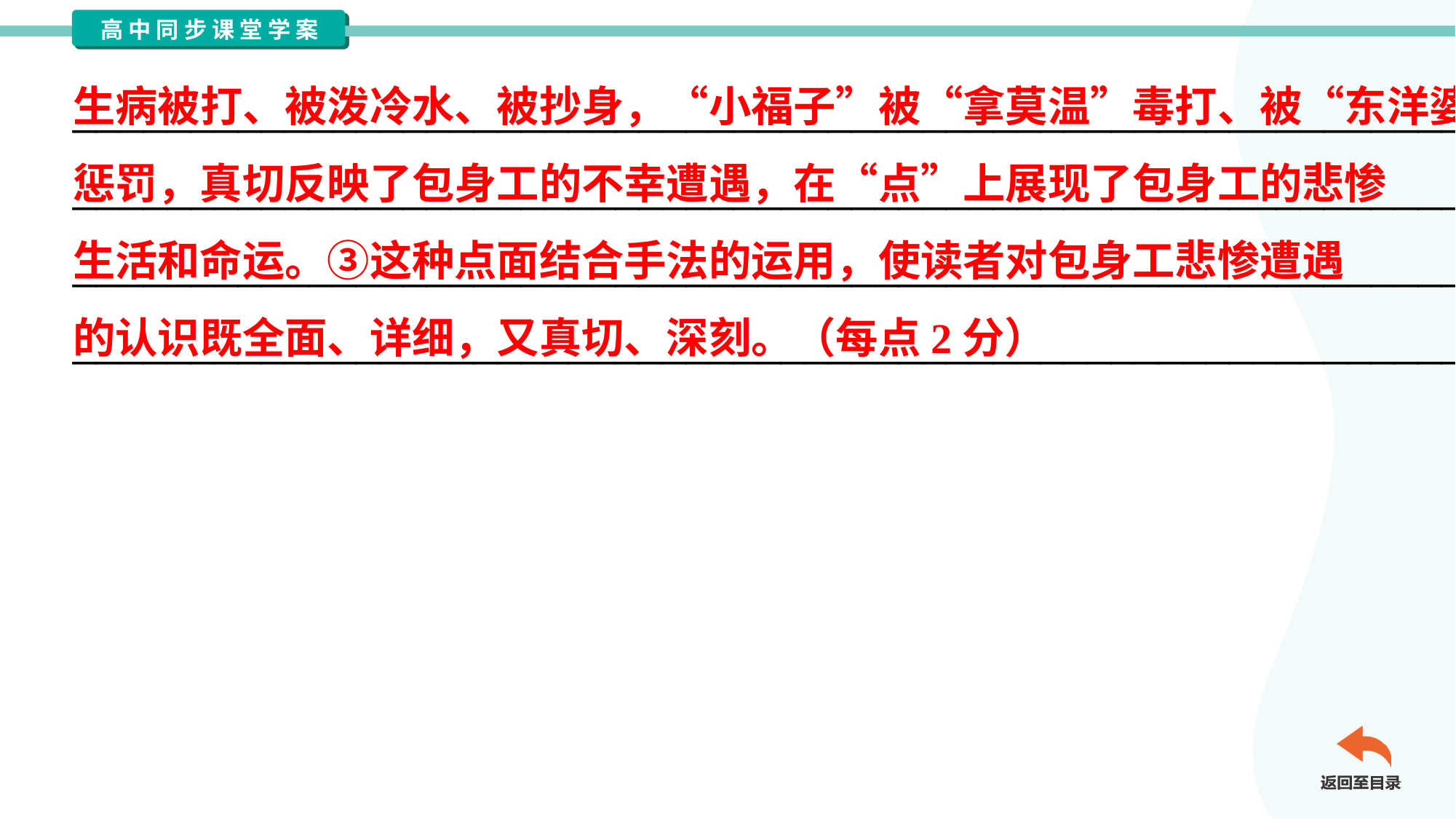

生病被打、被泼冷水、被抄身，“小福子”被“拿莫温”毒打、被“东洋婆”
惩罚，真切反映了包身工的不幸遭遇，在“点”上展现了包身工的悲惨
生活和命运。③这种点面结合手法的运用，使读者对包身工悲惨遭遇
的认识既全面、详细，又真切、深刻。（每点2分）
_____________________________________________________________
_____________________________________________________________
_____________________________________________________________
_____________________________________________________________